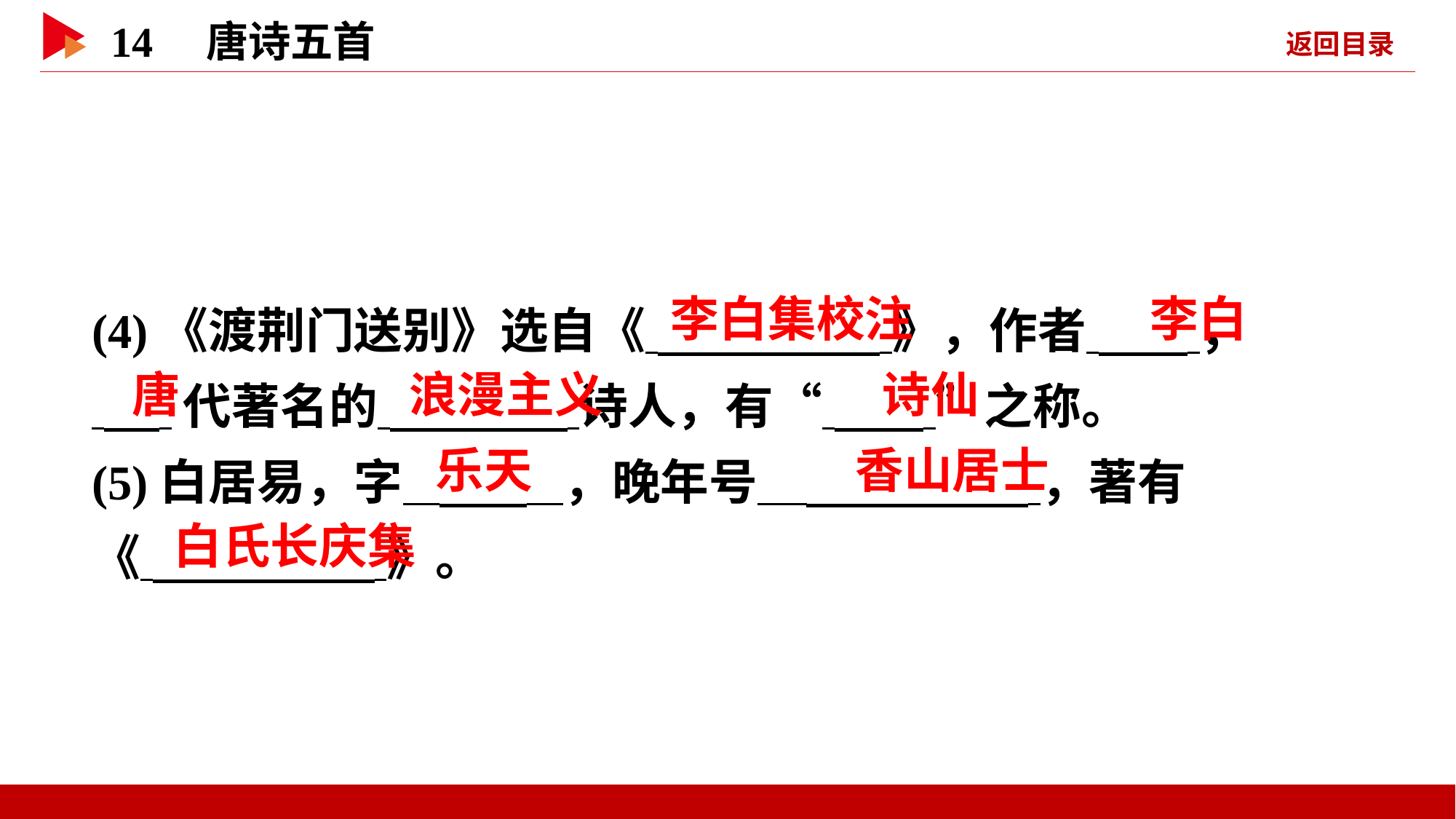

(4)《渡荆门送别》选自《                      》，作者          ，
       代著名的                  诗人，有“          ”之称。
(5)白居易，字              ，晚年号                         ，著有
《                      》。
 李白集校注
 李白
   唐
 浪漫主义
 诗仙
 乐天
 香山居士
 白氏长庆集